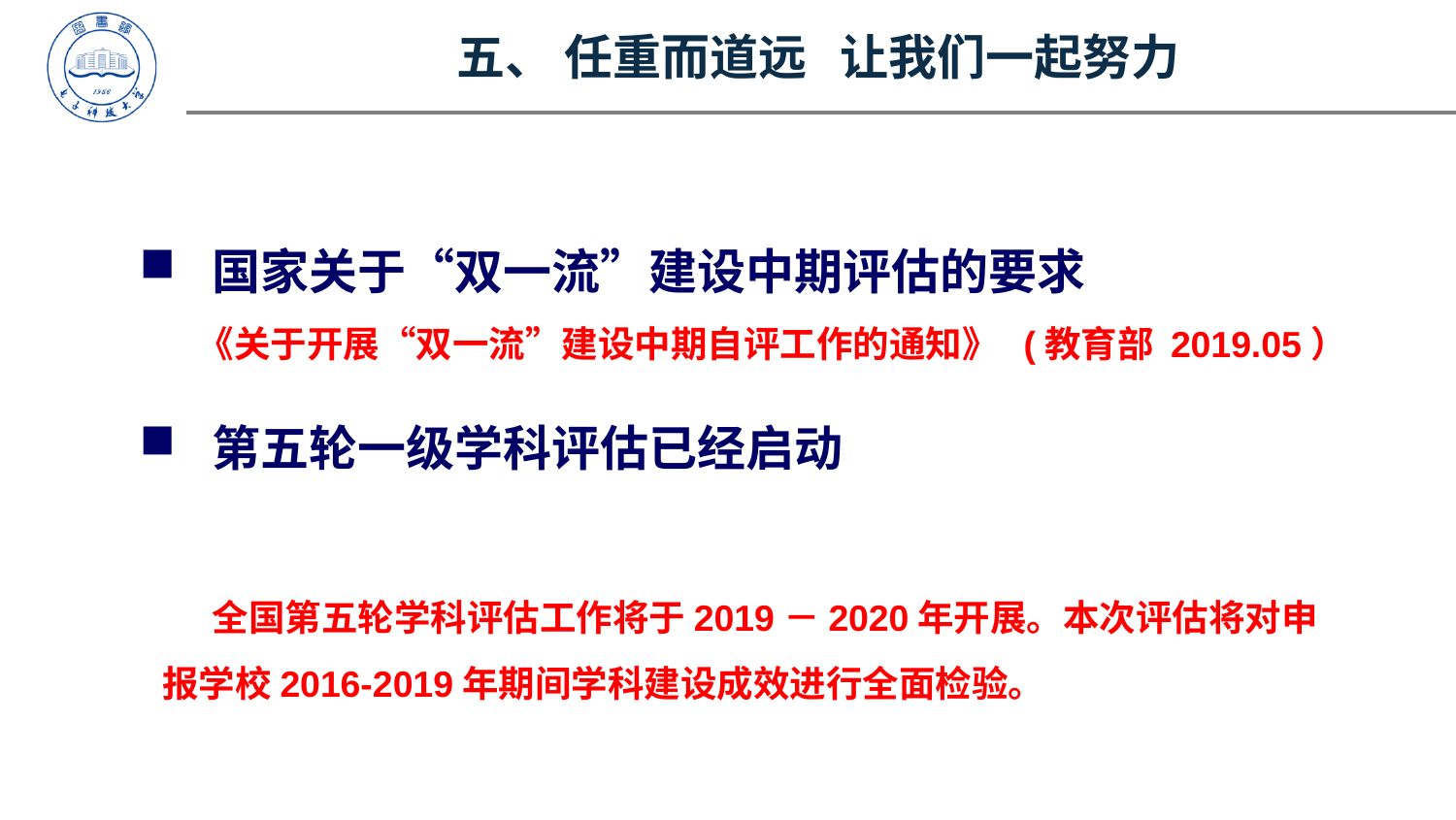

五、 任重而道远   让我们一起努力
国家关于“双一流”建设中期评估的要求
      《关于开展“双一流”建设中期自评工作的通知》  (教育部 2019.05）
第五轮一级学科评估已经启动

     全国第五轮学科评估工作将于2019－2020年开展。本次评估将对申报学校2016-2019年期间学科建设成效进行全面检验。